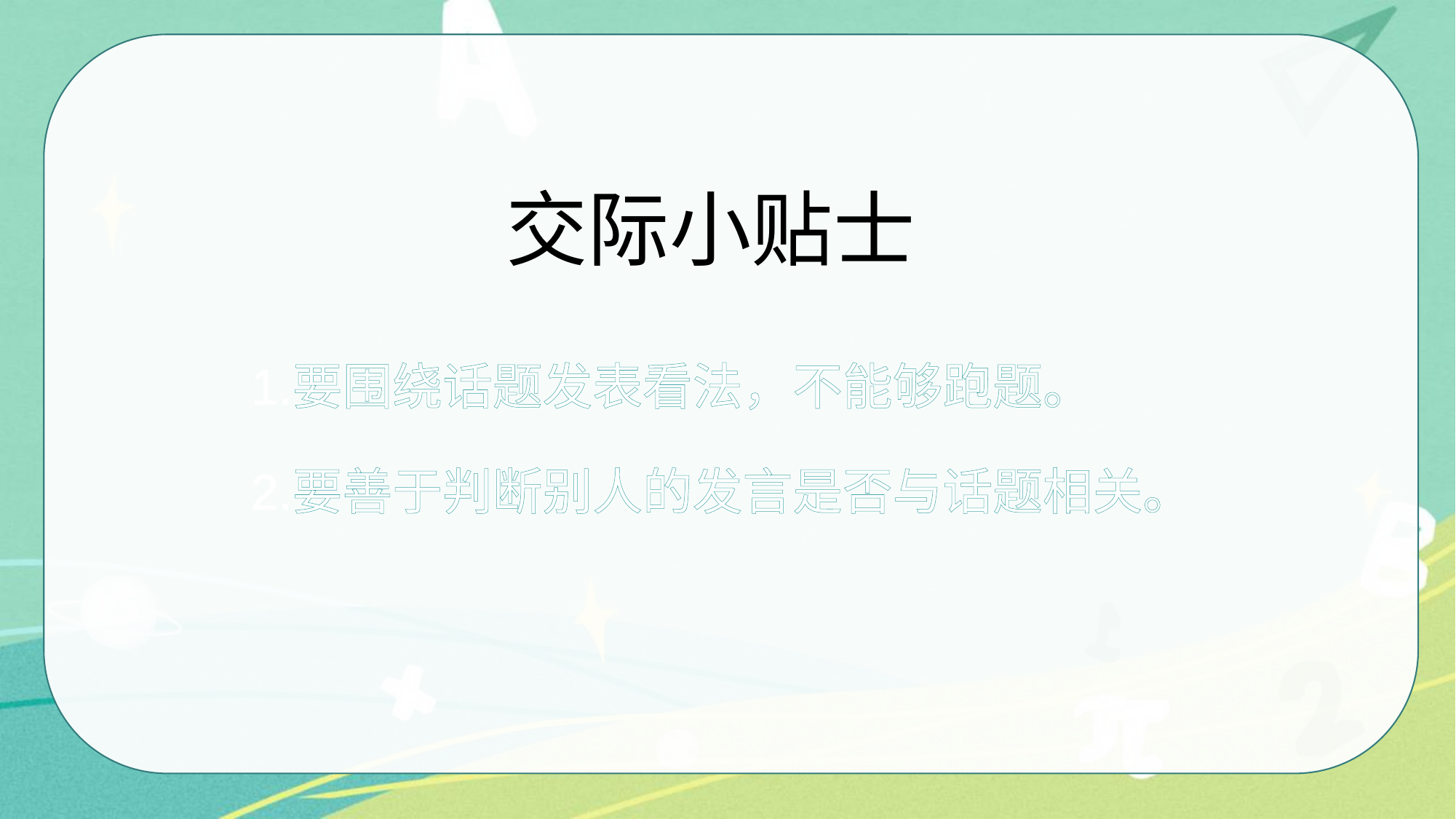

# 交际小贴士
要围绕话题发表看法，不能够跑题。
要善于判断别人的发言是否与话题相关。